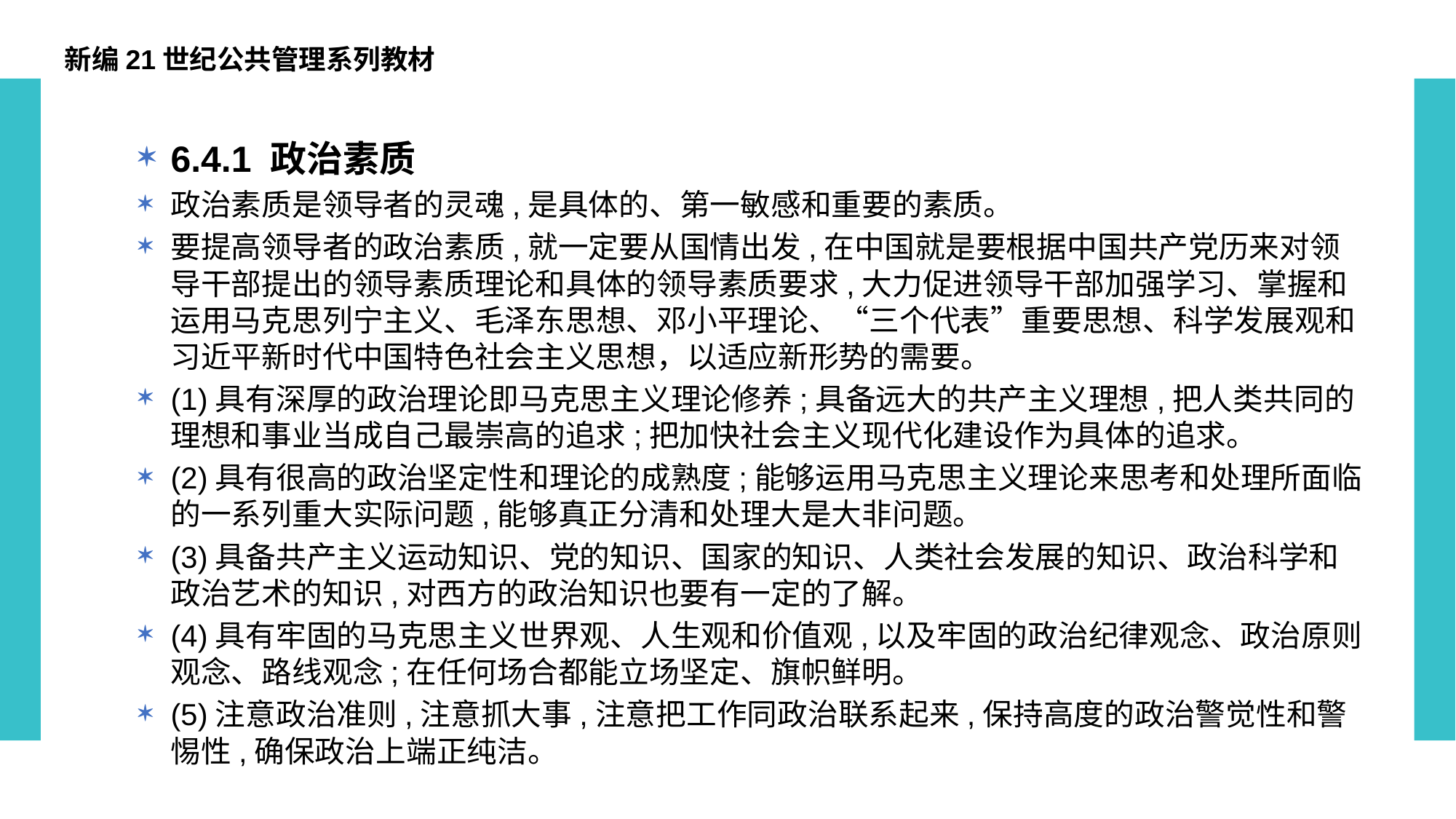

新编21世纪公共管理系列教材
6.4.1 政治素质
政治素质是领导者的灵魂,是具体的、第一敏感和重要的素质。
要提高领导者的政治素质,就一定要从国情出发,在中国就是要根据中国共产党历来对领导干部提出的领导素质理论和具体的领导素质要求,大力促进领导干部加强学习、掌握和运用马克思列宁主义、毛泽东思想、邓小平理论、“三个代表”重要思想、科学发展观和习近平新时代中国特色社会主义思想，以适应新形势的需要。
(1)具有深厚的政治理论即马克思主义理论修养;具备远大的共产主义理想,把人类共同的理想和事业当成自己最崇高的追求;把加快社会主义现代化建设作为具体的追求。
(2)具有很高的政治坚定性和理论的成熟度;能够运用马克思主义理论来思考和处理所面临的一系列重大实际问题,能够真正分清和处理大是大非问题。
(3)具备共产主义运动知识、党的知识、国家的知识、人类社会发展的知识、政治科学和政治艺术的知识,对西方的政治知识也要有一定的了解。
(4)具有牢固的马克思主义世界观、人生观和价值观,以及牢固的政治纪律观念、政治原则观念、路线观念;在任何场合都能立场坚定、旗帜鲜明。
(5)注意政治准则,注意抓大事,注意把工作同政治联系起来,保持高度的政治警觉性和警惕性,确保政治上端正纯洁。